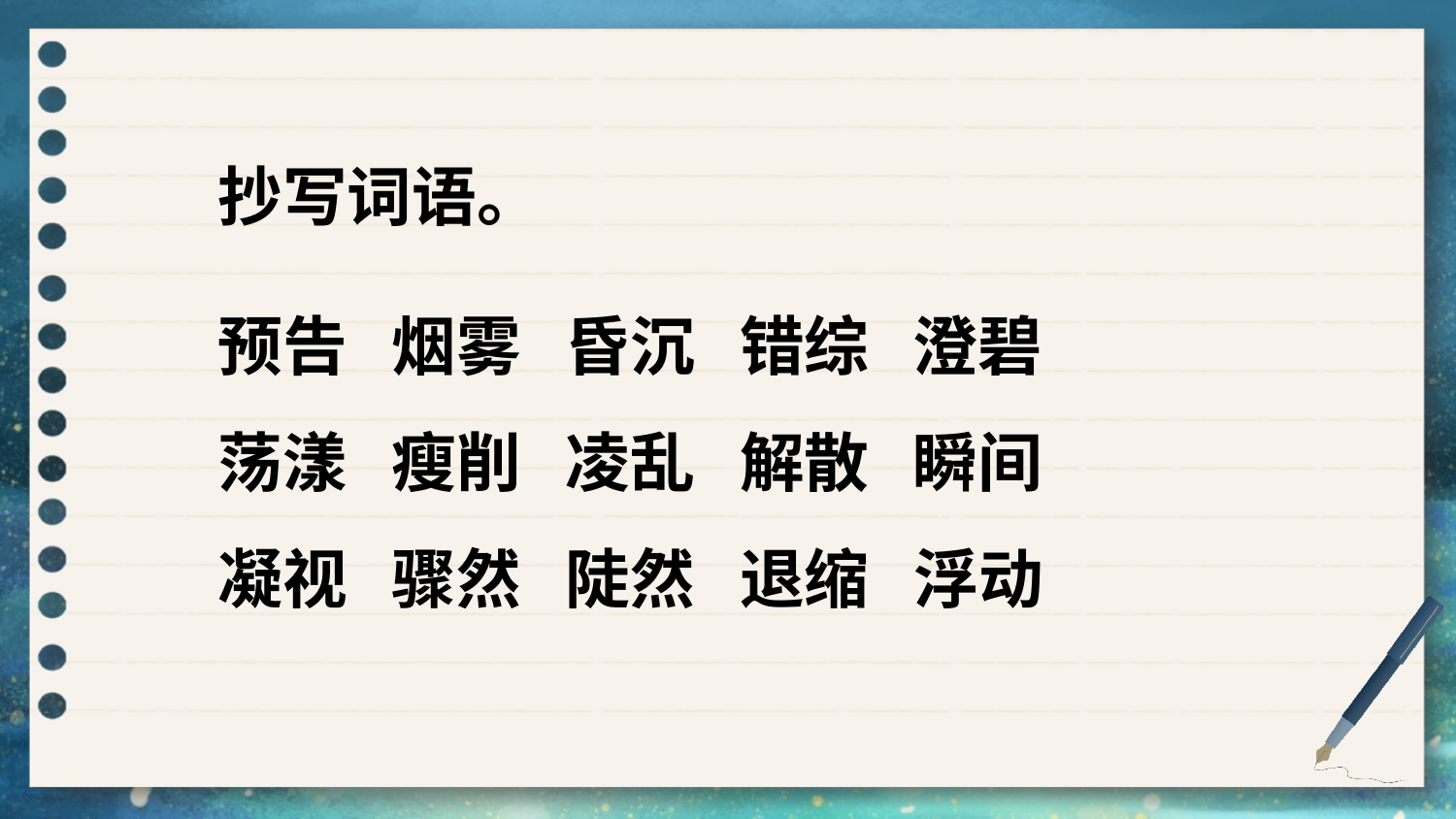

抄写词语。
预告   烟雾   昏沉   错综   澄碧
荡漾   瘦削   凌乱   解散   瞬间
凝视   骤然   陡然   退缩   浮动